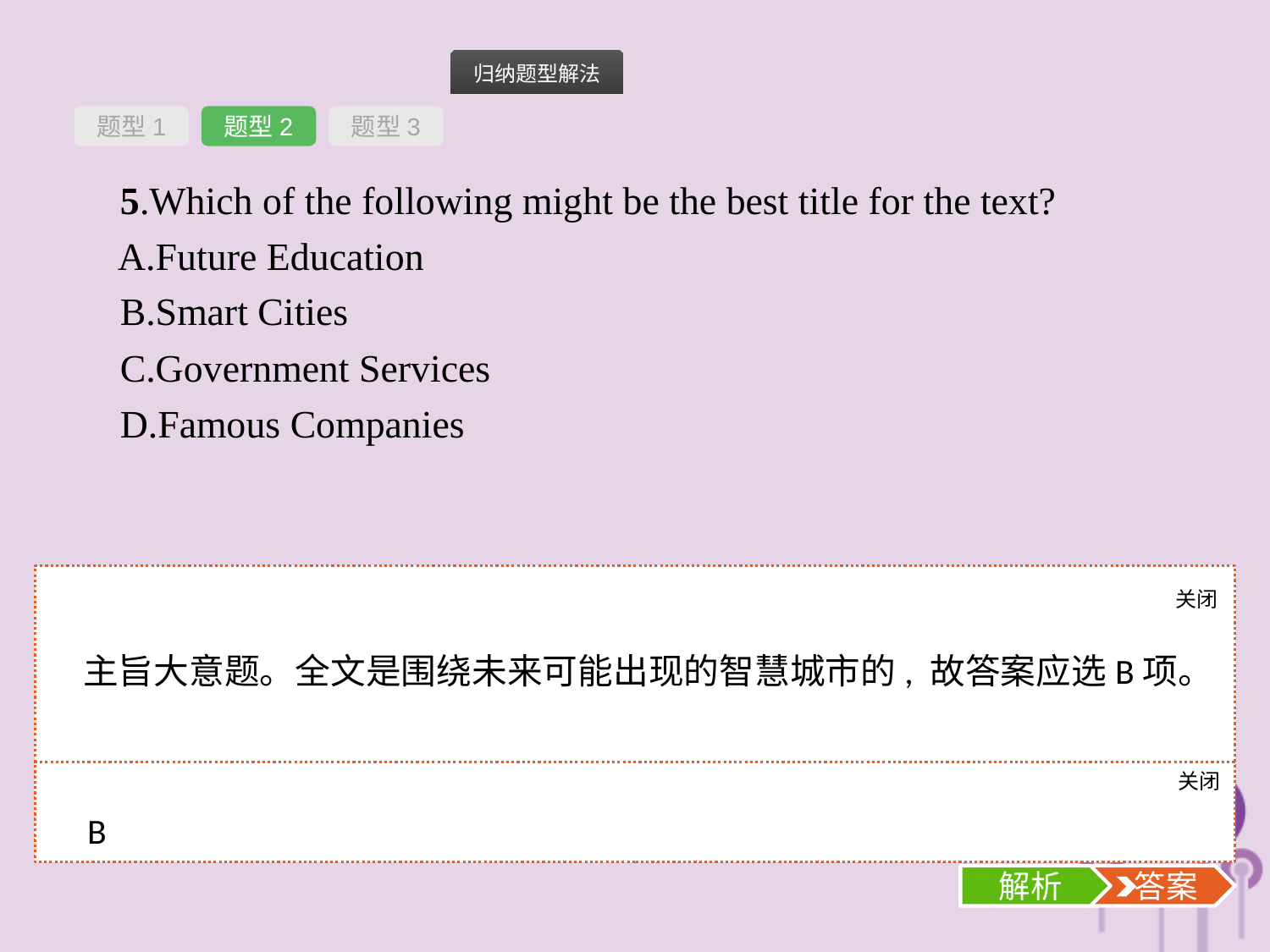

题型1
题型2
题型3
5.Which of the following might be the best title for the text?
A.Future Education
B.Smart Cities
C.Government Services
D.Famous Companies

关闭
解析

主旨大意题。全文是围绕未来可能出现的智慧城市的, 故答案应选B项。
关闭

解析
  答案

B
解析
  答案